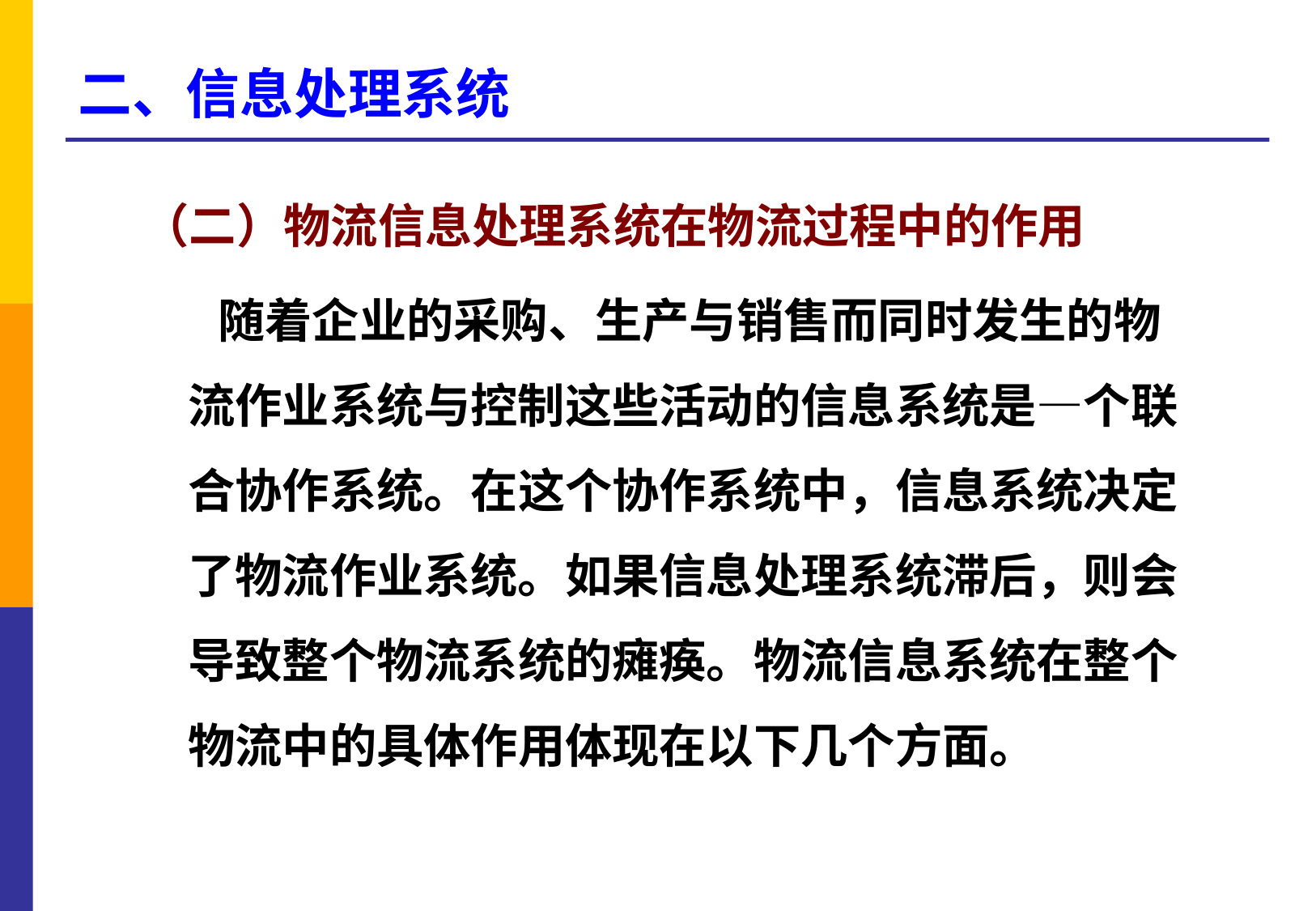

# 二、信息处理系统
（二）物流信息处理系统在物流过程中的作用
      随着企业的采购、生产与销售而同时发生的物流作业系统与控制这些活动的信息系统是—个联合协作系统。在这个协作系统中，信息系统决定了物流作业系统。如果信息处理系统滞后，则会导致整个物流系统的瘫痪。物流信息系统在整个物流中的具体作用体现在以下几个方面。